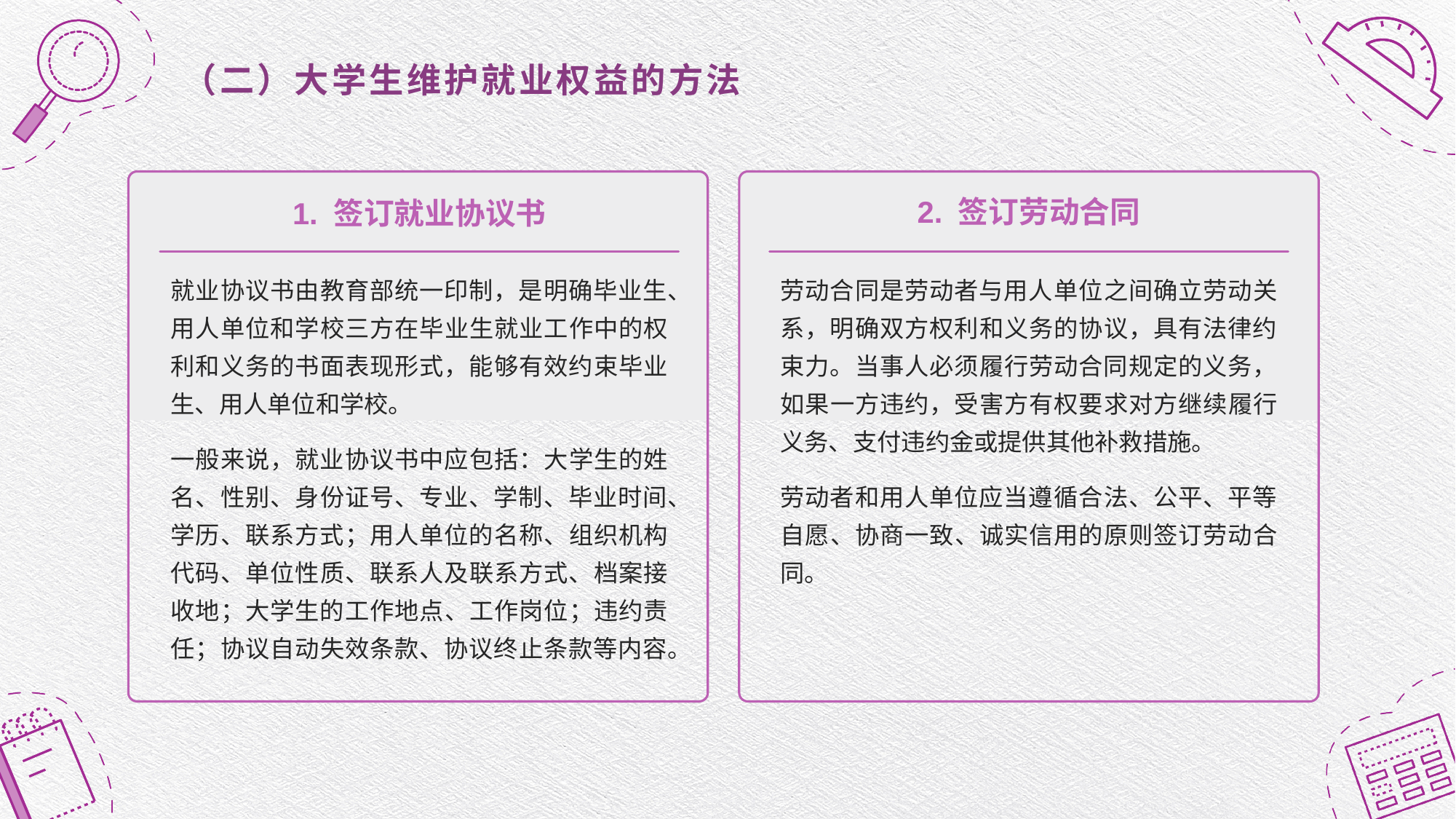

# （二）大学生维护就业权益的方法

2. 签订劳动合同
1. 签订就业协议书
就业协议书由教育部统一印制，是明确毕业生、用人单位和学校三方在毕业生就业工作中的权利和义务的书面表现形式，能够有效约束毕业生、用人单位和学校。
一般来说，就业协议书中应包括：大学生的姓名、性别、身份证号、专业、学制、毕业时间、学历、联系方式；用人单位的名称、组织机构代码、单位性质、联系人及联系方式、档案接收地；大学生的工作地点、工作岗位；违约责任；协议自动失效条款、协议终止条款等内容。
劳动合同是劳动者与用人单位之间确立劳动关系，明确双方权利和义务的协议，具有法律约束力。当事人必须履行劳动合同规定的义务，如果一方违约，受害方有权要求对方继续履行义务、支付违约金或提供其他补救措施。
劳动者和用人单位应当遵循合法、公平、平等自愿、协商一致、诚实信用的原则签订劳动合同。